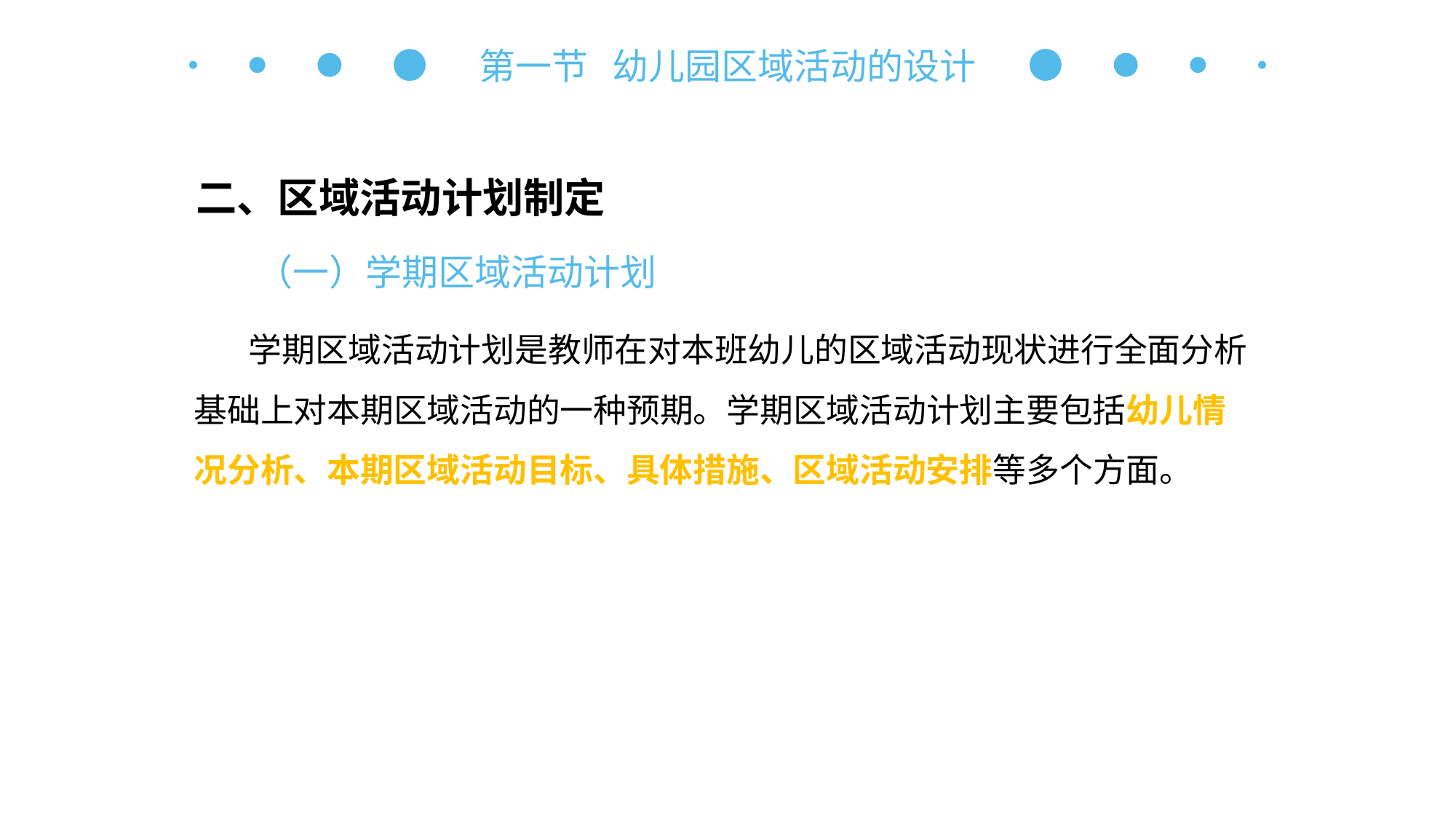

第一节   幼儿园区域活动的设计

二、区域活动计划制定
（一）学期区域活动计划
学期区域活动计划是教师在对本班幼儿的区域活动现状进行全面分析基础上对本期区域活动的一种预期。学期区域活动计划主要包括幼儿情况分析、本期区域活动目标、具体措施、区域活动安排等多个方面。